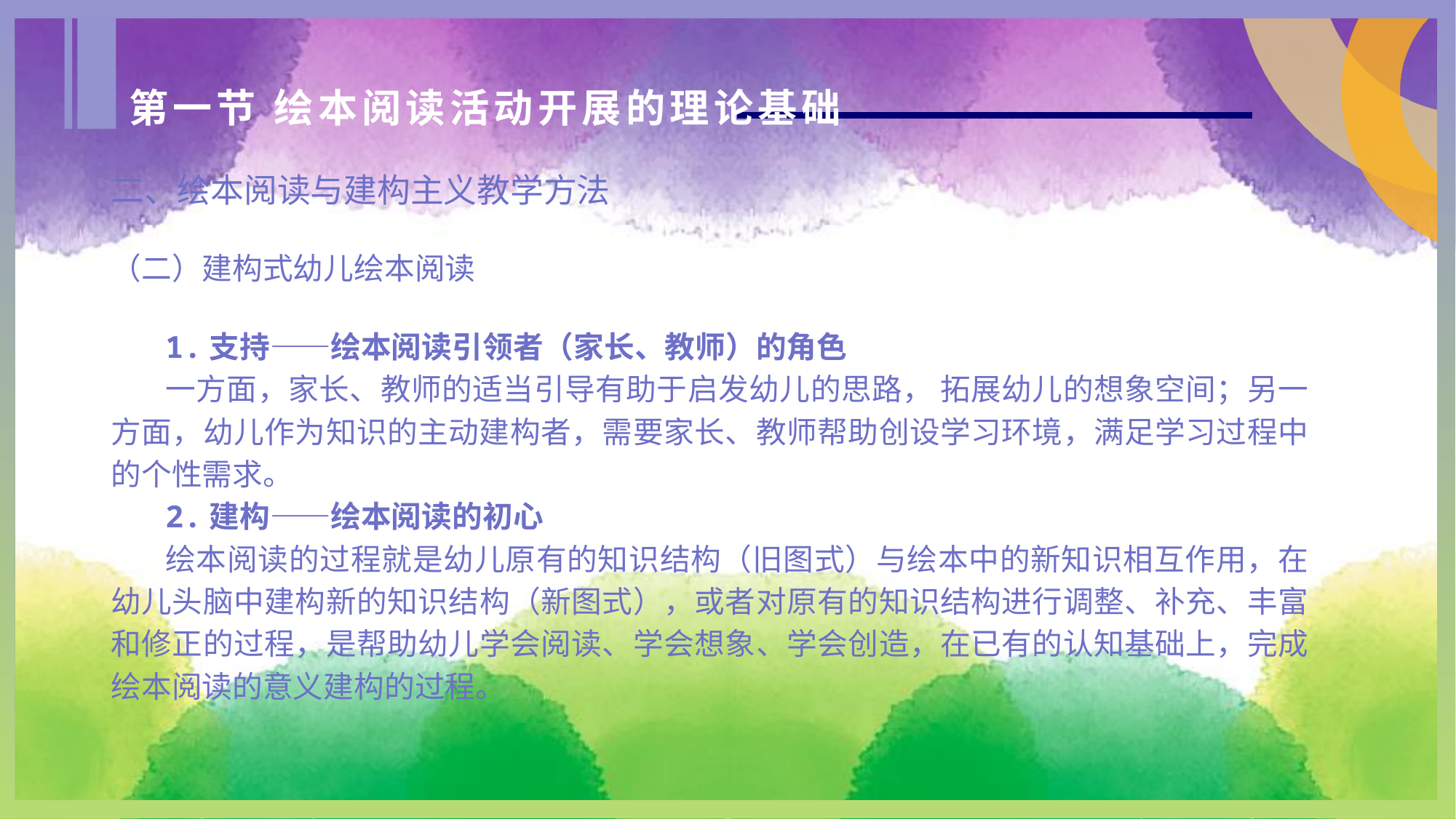

第一节 绘本阅读活动开展的理论基础
二、绘本阅读与建构主义教学方法

（二）建构式幼儿绘本阅读

1.支持——绘本阅读引领者（家长、教师）的角色
一方面，家长、教师的适当引导有助于启发幼儿的思路， 拓展幼儿的想象空间；另一方面，幼儿作为知识的主动建构者，需要家长、教师帮助创设学习环境，满足学习过程中的个性需求。
2.建构——绘本阅读的初心
绘本阅读的过程就是幼儿原有的知识结构（旧图式）与绘本中的新知识相互作用，在幼儿头脑中建构新的知识结构（新图式），或者对原有的知识结构进行调整、补充、丰富和修正的过程，是帮助幼儿学会阅读、学会想象、学会创造，在已有的认知基础上，完成绘本阅读的意义建构的过程。